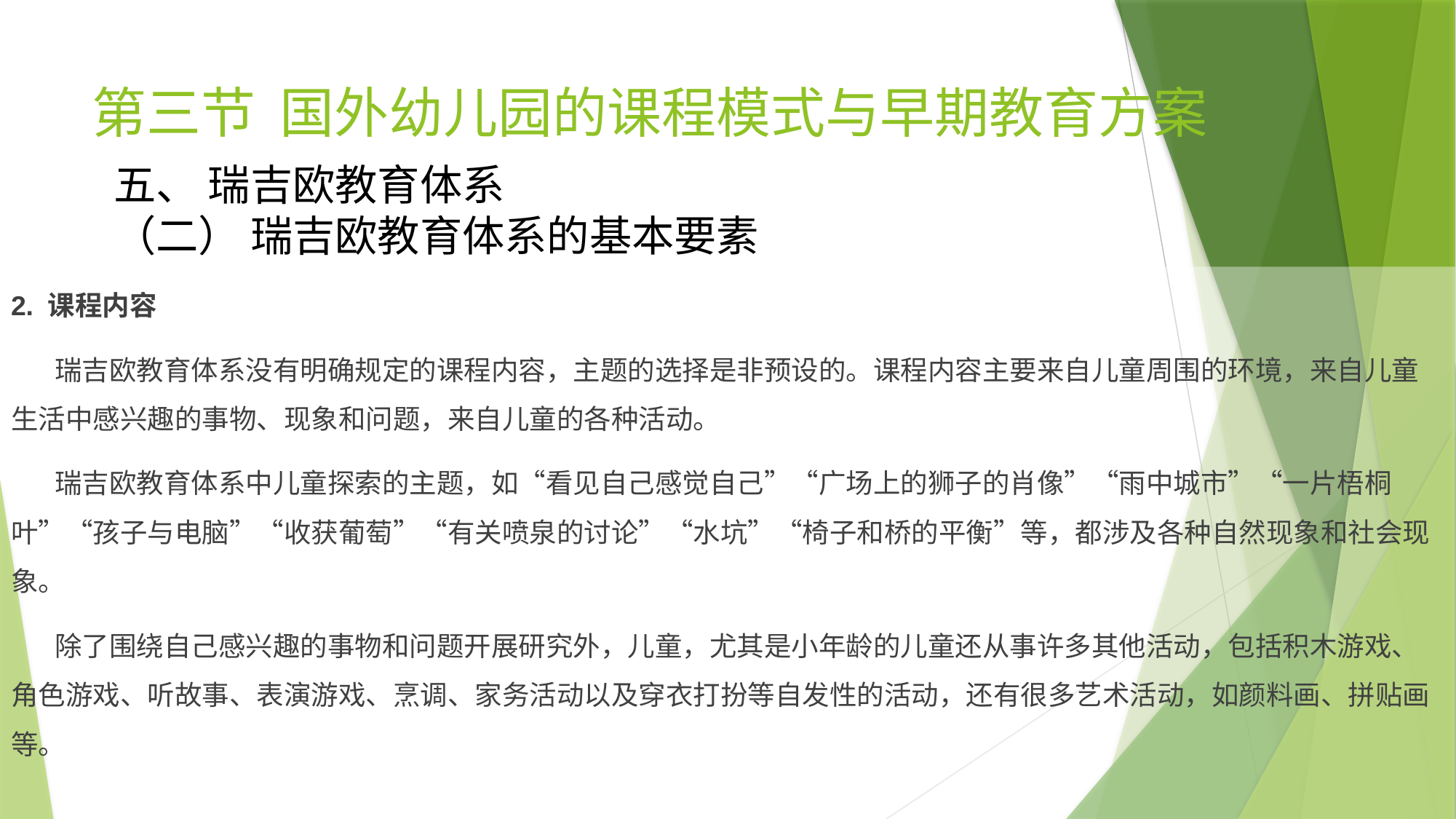

# 第三节  国外幼儿园的课程模式与早期教育方案
五、 瑞吉欧教育体系
（二） 瑞吉欧教育体系的基本要素
2. 课程内容
      瑞吉欧教育体系没有明确规定的课程内容，主题的选择是非预设的。课程内容主要来自儿童周围的环境，来自儿童生活中感兴趣的事物、现象和问题，来自儿童的各种活动。
      瑞吉欧教育体系中儿童探索的主题，如“看见自己感觉自己”“广场上的狮子的肖像”“雨中城市”“一片梧桐叶”“孩子与电脑”“收获葡萄”“有关喷泉的讨论”“水坑”“椅子和桥的平衡”等，都涉及各种自然现象和社会现象。
      除了围绕自己感兴趣的事物和问题开展研究外，儿童，尤其是小年龄的儿童还从事许多其他活动，包括积木游戏、角色游戏、听故事、表演游戏、烹调、家务活动以及穿衣打扮等自发性的活动，还有很多艺术活动，如颜料画、拼贴画等。